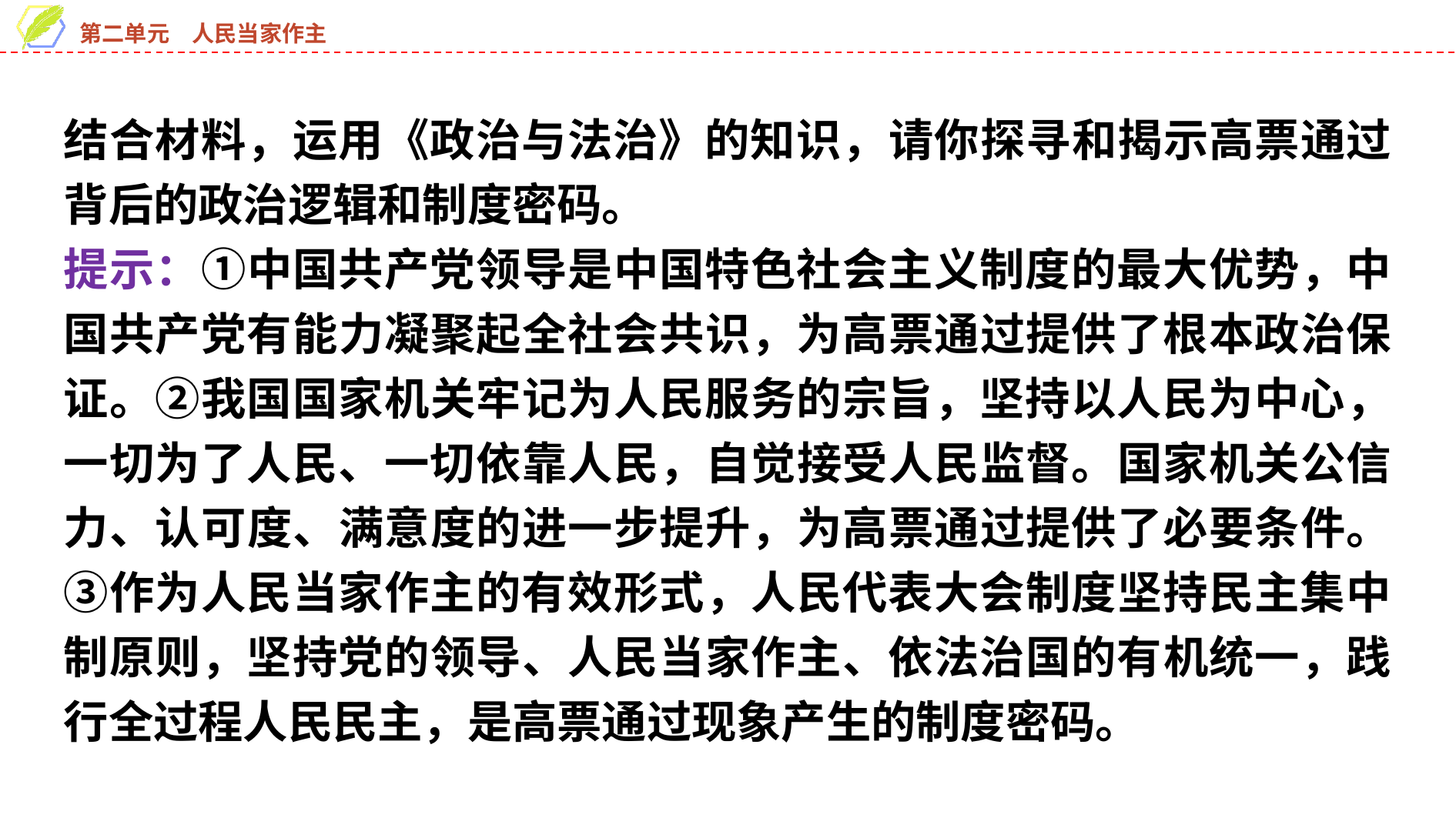

结合材料，运用《政治与法治》的知识，请你探寻和揭示高票通过背后的政治逻辑和制度密码。
提示：①中国共产党领导是中国特色社会主义制度的最大优势，中国共产党有能力凝聚起全社会共识，为高票通过提供了根本政治保证。②我国国家机关牢记为人民服务的宗旨，坚持以人民为中心，一切为了人民、一切依靠人民，自觉接受人民监督。国家机关公信力、认可度、满意度的进一步提升，为高票通过提供了必要条件。③作为人民当家作主的有效形式，人民代表大会制度坚持民主集中制原则，坚持党的领导、人民当家作主、依法治国的有机统一，践行全过程人民民主，是高票通过现象产生的制度密码。